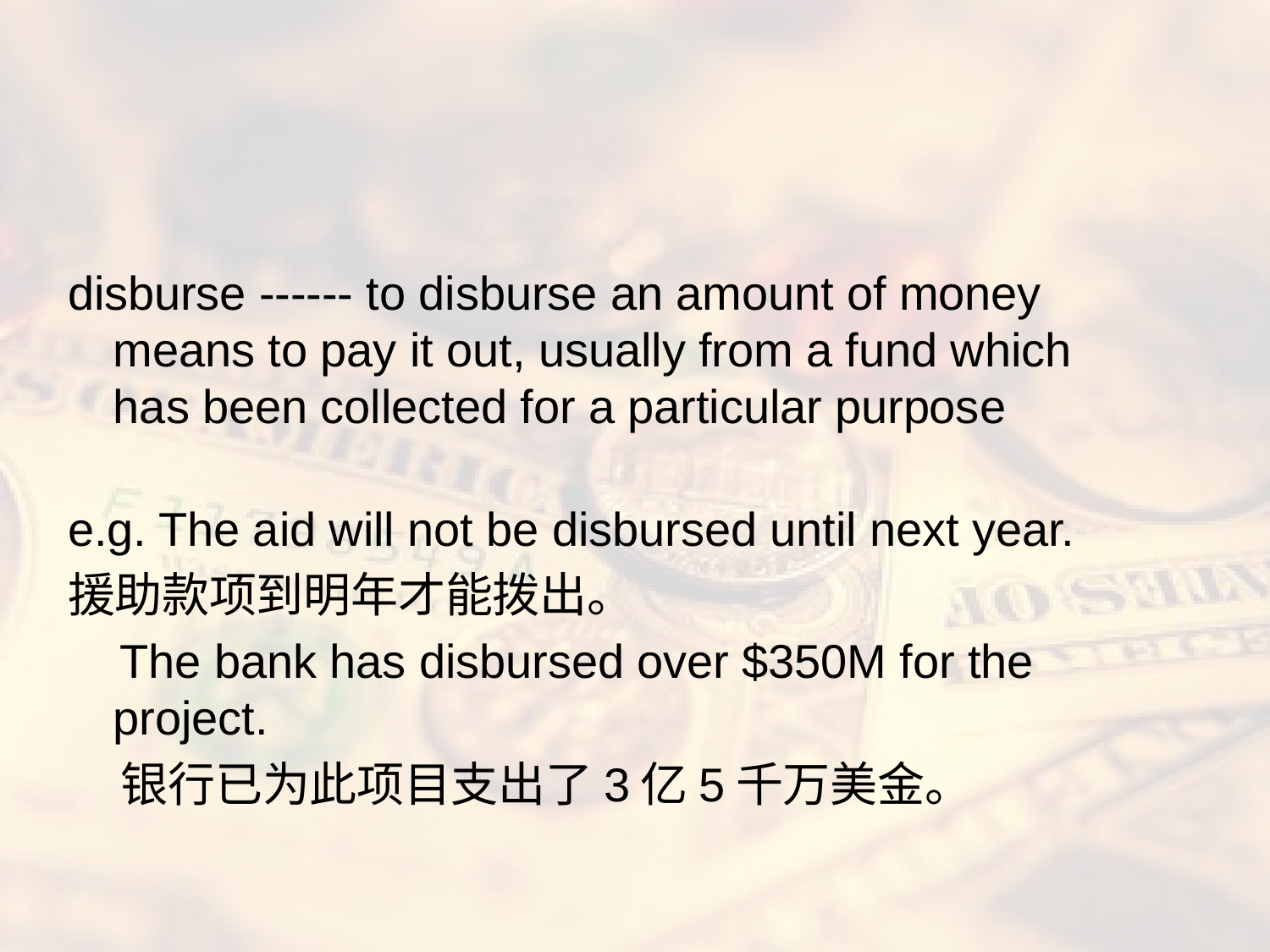

disburse ------ to disburse an amount of money means to pay it out, usually from a fund which has been collected for a particular purpose
e.g. The aid will not be disbursed until next year.
援助款项到明年才能拨出。
    The bank has disbursed over $350M for the project.
    银行已为此项目支出了3亿5千万美金。